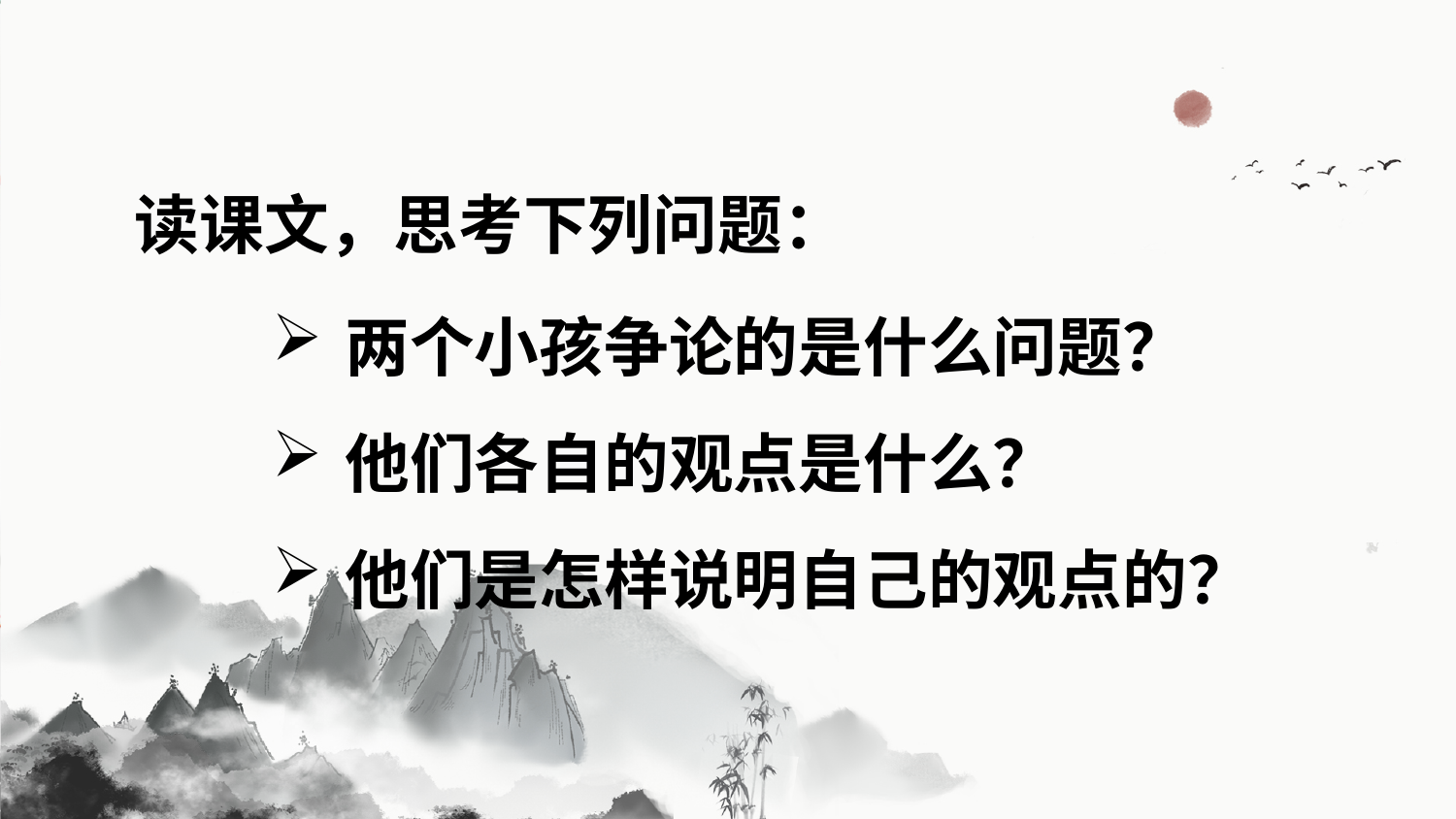

读课文，思考下列问题：
两个小孩争论的是什么问题？
他们各自的观点是什么？
他们是怎样说明自己的观点的？